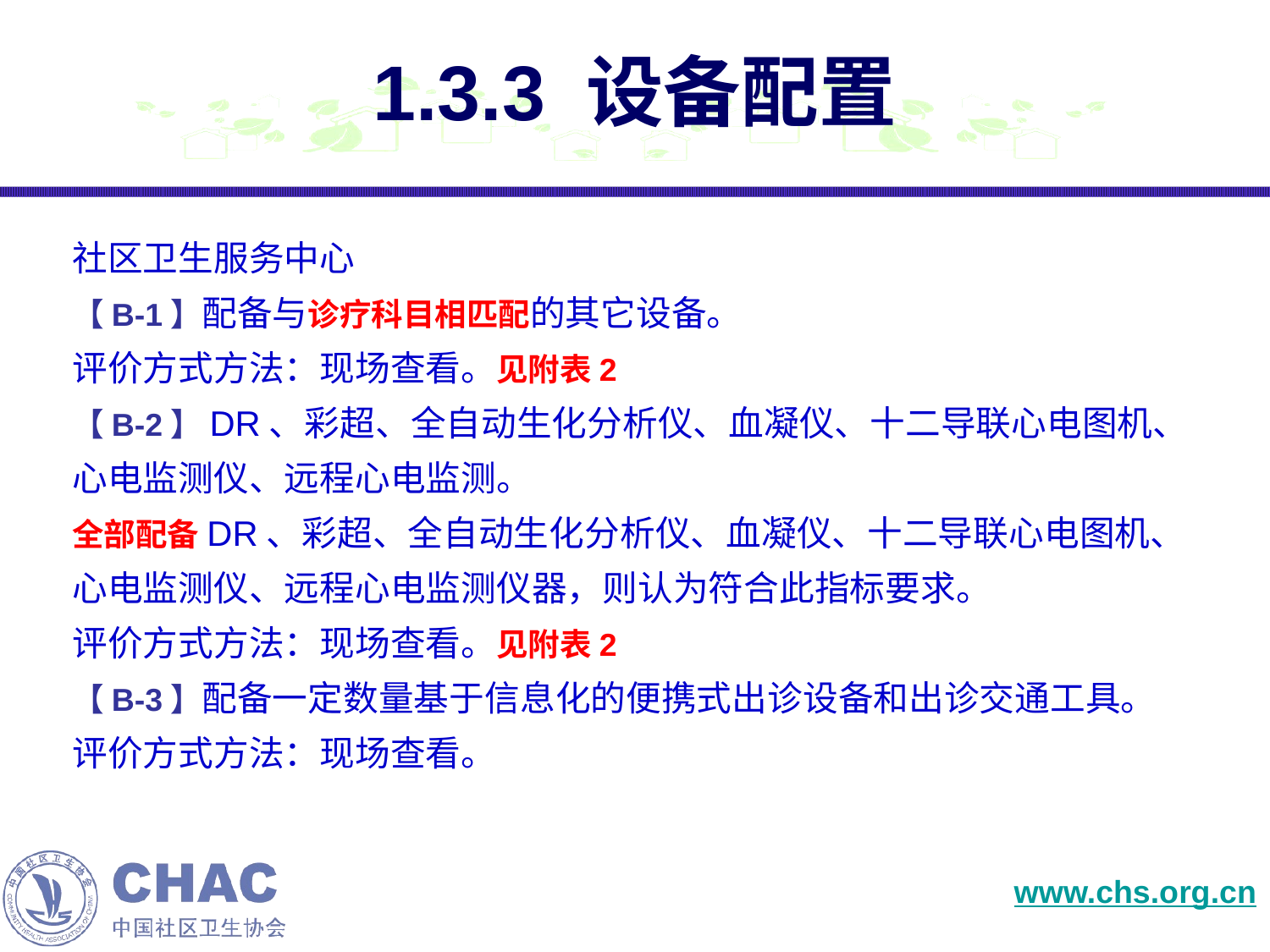

# 1.3.3 设备配置
社区卫生服务中心
【B-1】配备与诊疗科目相匹配的其它设备。
评价方式方法：现场查看。见附表2
【B-2】DR、彩超、全自动生化分析仪、血凝仪、十二导联心电图机、心电监测仪、远程心电监测。
全部配备DR、彩超、全自动生化分析仪、血凝仪、十二导联心电图机、心电监测仪、远程心电监测仪器，则认为符合此指标要求。
评价方式方法：现场查看。见附表2
【B-3】配备一定数量基于信息化的便携式出诊设备和出诊交通工具。
评价方式方法：现场查看。